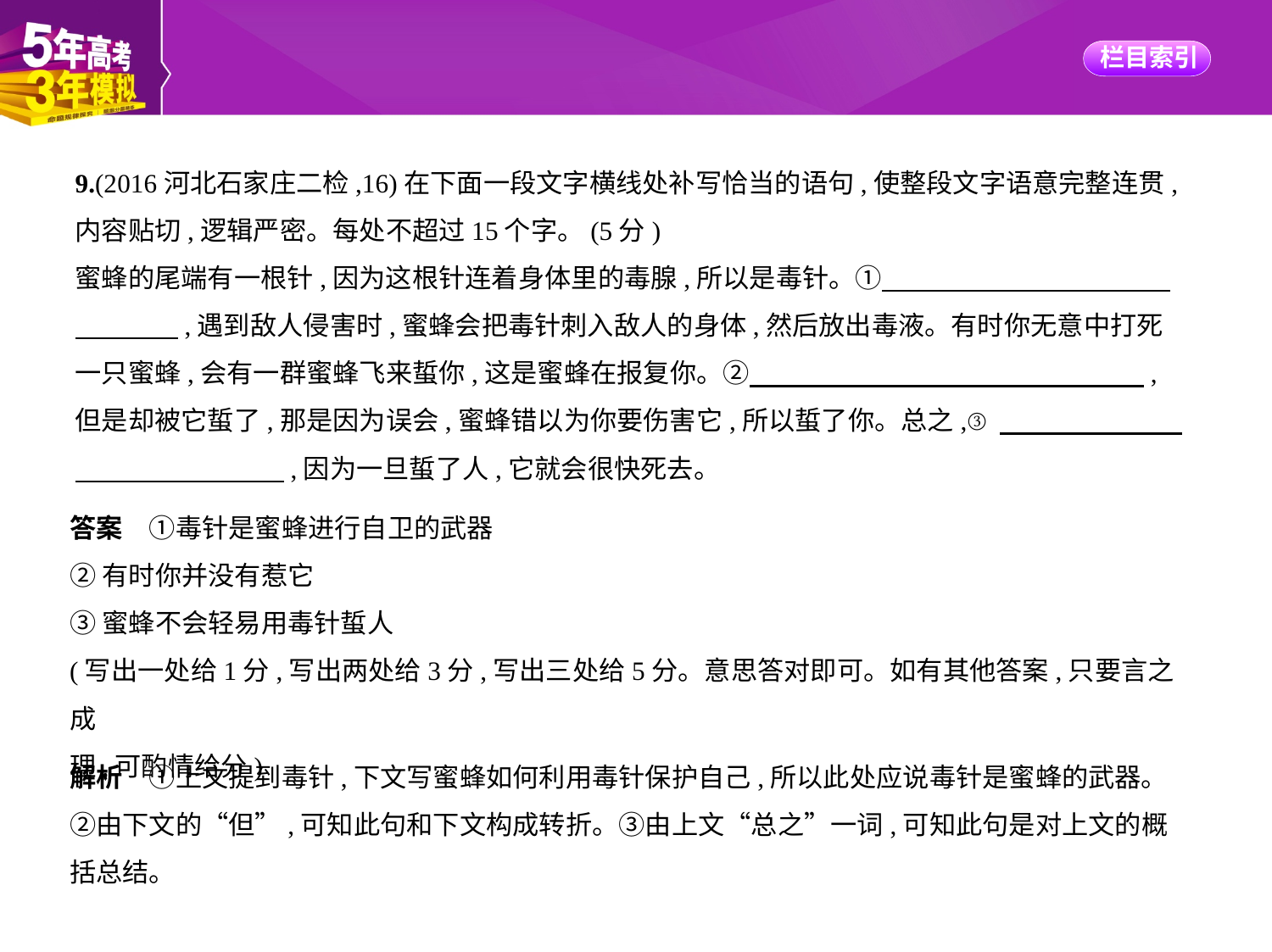

9.(2016河北石家庄二检,16)在下面一段文字横线处补写恰当的语句,使整段文字语意完整连贯,
内容贴切,逻辑严密。每处不超过15个字。(5分)
蜜蜂的尾端有一根针,因为这根针连着身体里的毒腺,所以是毒针。①　　　　　　　　　　    
　　　    ,遇到敌人侵害时,蜜蜂会把毒针刺入敌人的身体,然后放出毒液。有时你无意中打死
一只蜜蜂,会有一群蜜蜂飞来蜇你,这是蜜蜂在报复你。②　　　　　　　　　　　　　　    ,
但是却被它蜇了,那是因为误会,蜜蜂错以为你要伤害它,所以蜇了你。总之,③　　　　　　    
　　　　　　　    ,因为一旦蜇了人,它就会很快死去。
答案　①毒针是蜜蜂进行自卫的武器
②有时你并没有惹它
③蜜蜂不会轻易用毒针蜇人
(写出一处给1分,写出两处给3分,写出三处给5分。意思答对即可。如有其他答案,只要言之成
理,可酌情给分)
解析　①上文提到毒针,下文写蜜蜂如何利用毒针保护自己,所以此处应说毒针是蜜蜂的武器。
②由下文的“但”,可知此句和下文构成转折。③由上文“总之”一词,可知此句是对上文的概
括总结。